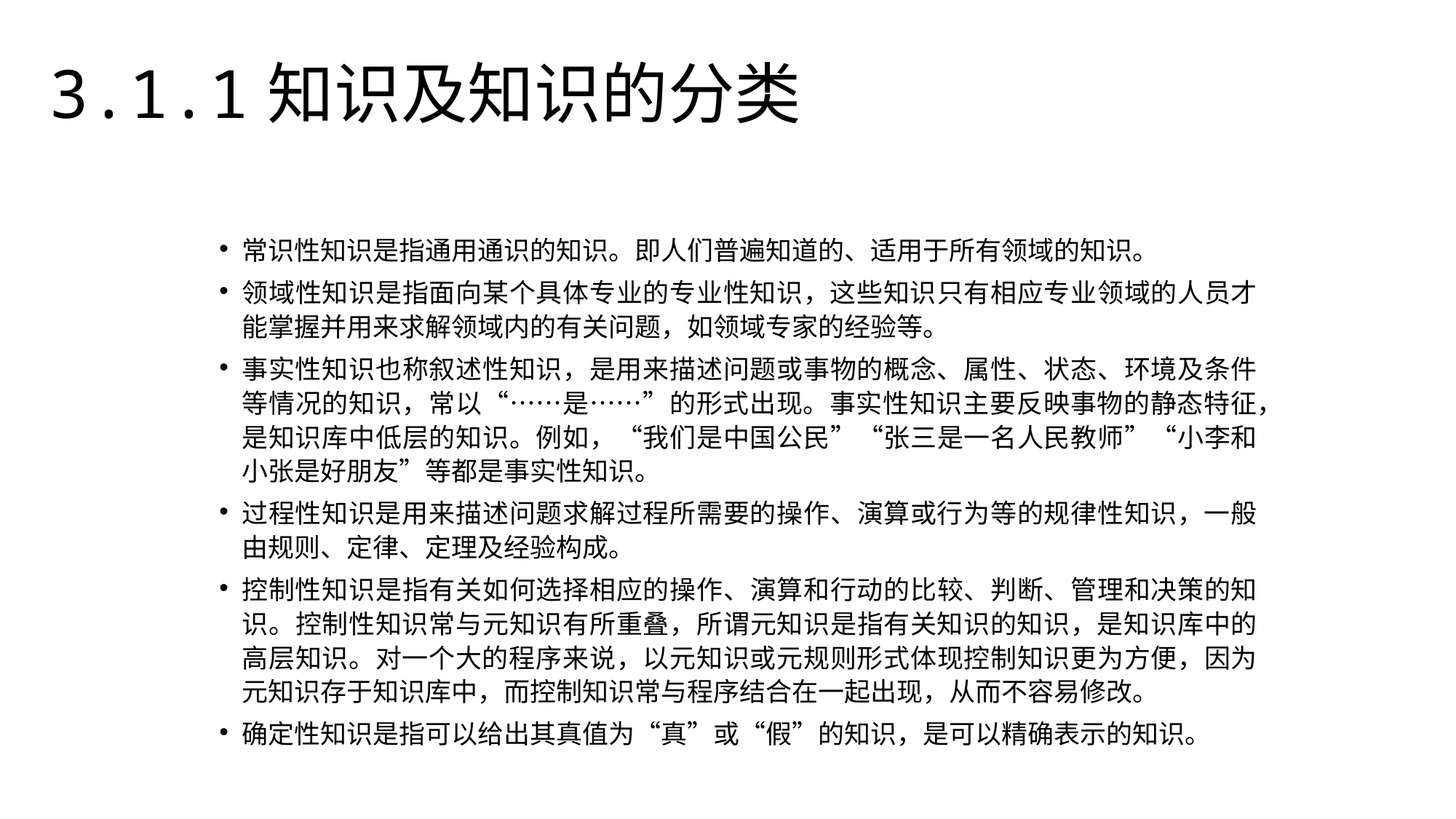

3.1.1知识及知识的分类
常识性知识是指通用通识的知识。即人们普遍知道的、适用于所有领域的知识。
领域性知识是指面向某个具体专业的专业性知识，这些知识只有相应专业领域的人员才能掌握并用来求解领域内的有关问题，如领域专家的经验等。
事实性知识也称叙述性知识，是用来描述问题或事物的概念、属性、状态、环境及条件等情况的知识，常以“……是……”的形式出现。事实性知识主要反映事物的静态特征，是知识库中低层的知识。例如，“我们是中国公民”“张三是一名人民教师”“小李和小张是好朋友”等都是事实性知识。
过程性知识是用来描述问题求解过程所需要的操作、演算或行为等的规律性知识，一般由规则、定律、定理及经验构成。
控制性知识是指有关如何选择相应的操作、演算和行动的比较、判断、管理和决策的知识。控制性知识常与元知识有所重叠，所谓元知识是指有关知识的知识，是知识库中的高层知识。对一个大的程序来说，以元知识或元规则形式体现控制知识更为方便，因为元知识存于知识库中，而控制知识常与程序结合在一起出现，从而不容易修改。
确定性知识是指可以给出其真值为“真”或“假”的知识，是可以精确表示的知识。